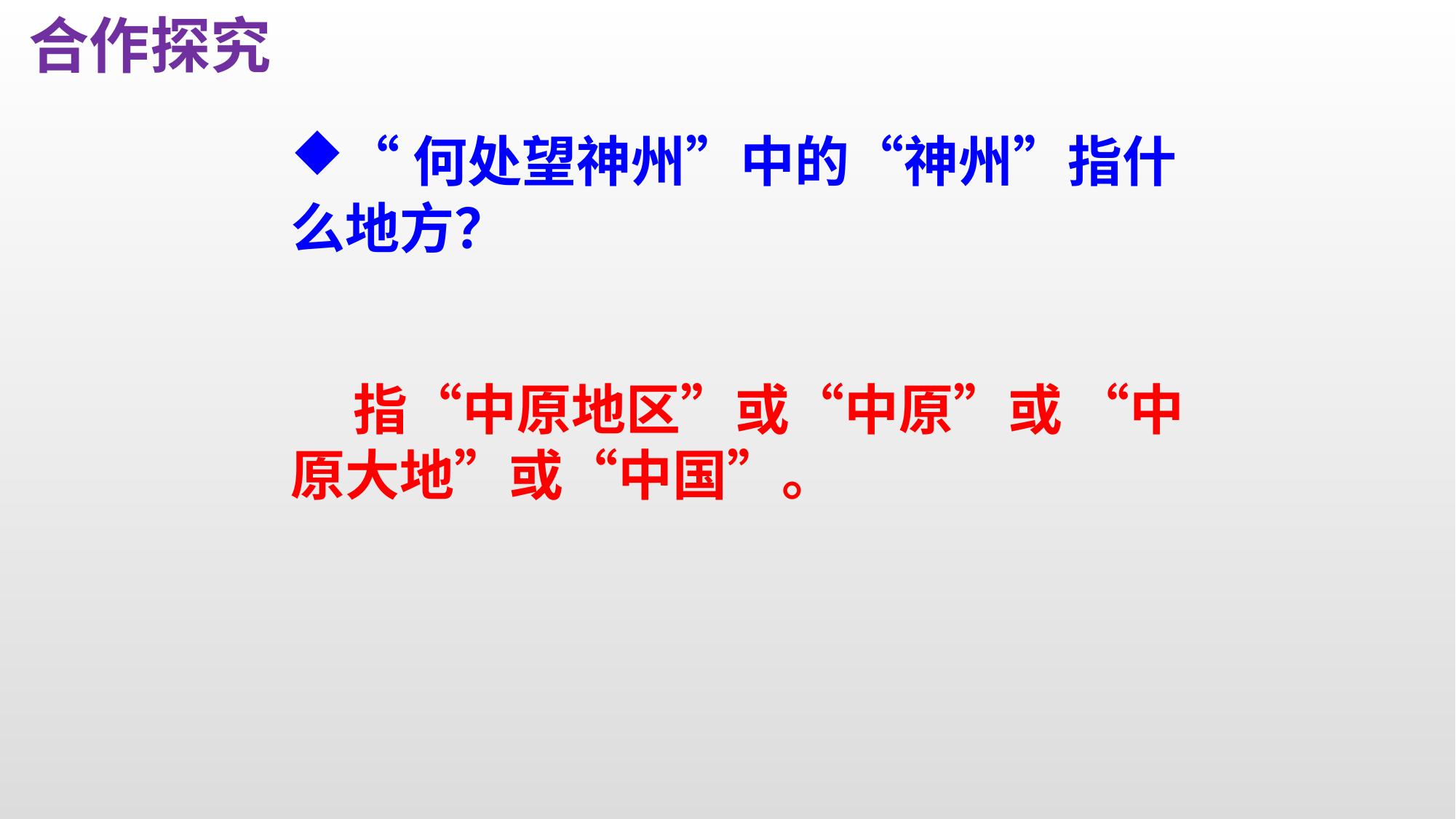

合作探究
“何处望神州”中的“神州”指什么地方？
    指“中原地区”或“中原”或 “中原大地”或“中国”。